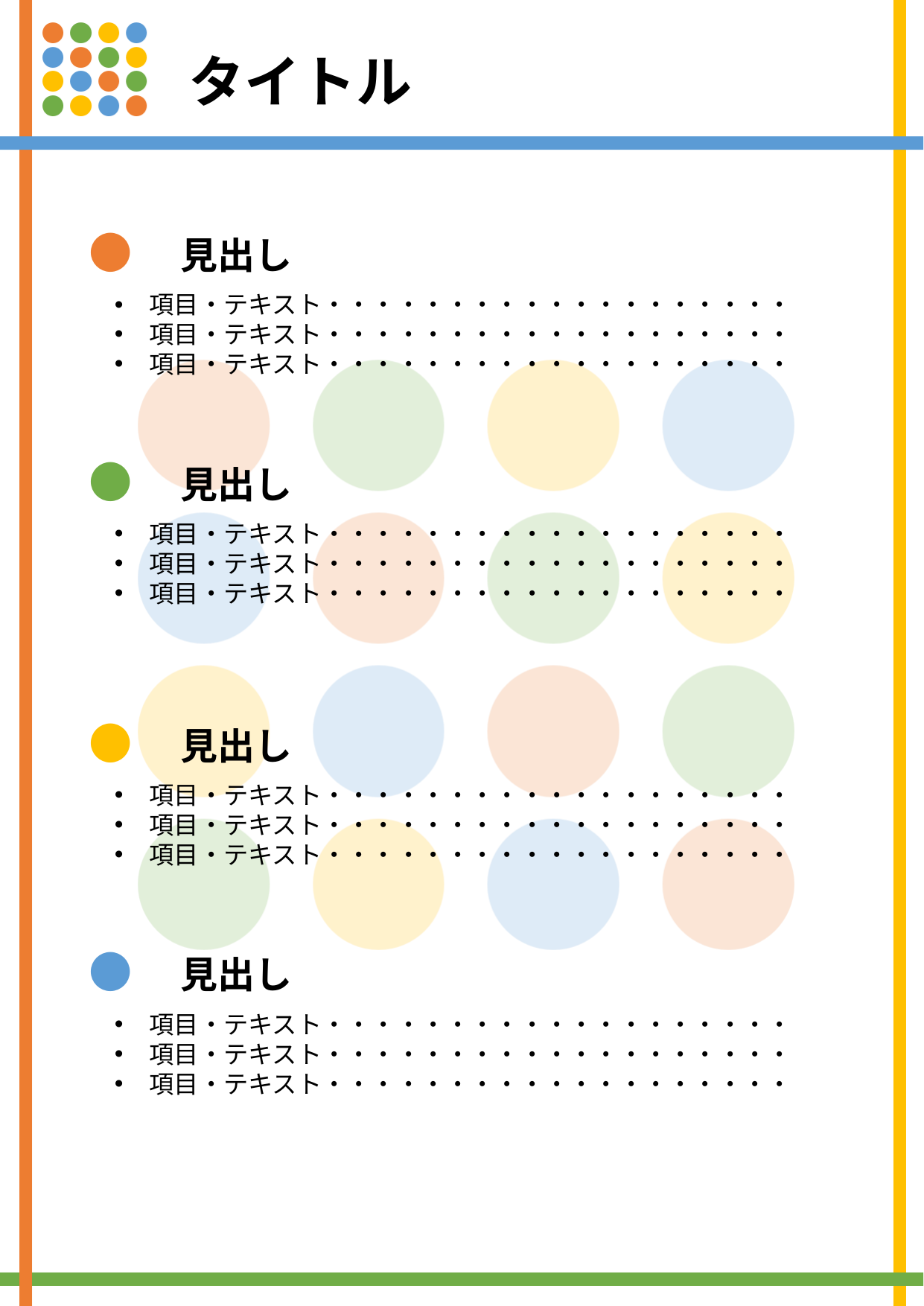

タイトル
●　見出し
項目・テキスト・・・・・・・・・・・・・・・・・・・
項目・テキスト・・・・・・・・・・・・・・・・・・・
項目・テキスト・・・・・・・・・・・・・・・・・・・
●　見出し
項目・テキスト・・・・・・・・・・・・・・・・・・・
項目・テキスト・・・・・・・・・・・・・・・・・・・
項目・テキスト・・・・・・・・・・・・・・・・・・・
●　見出し
項目・テキスト・・・・・・・・・・・・・・・・・・・
項目・テキスト・・・・・・・・・・・・・・・・・・・
項目・テキスト・・・・・・・・・・・・・・・・・・・
●　見出し
項目・テキスト・・・・・・・・・・・・・・・・・・・
項目・テキスト・・・・・・・・・・・・・・・・・・・
項目・テキスト・・・・・・・・・・・・・・・・・・・